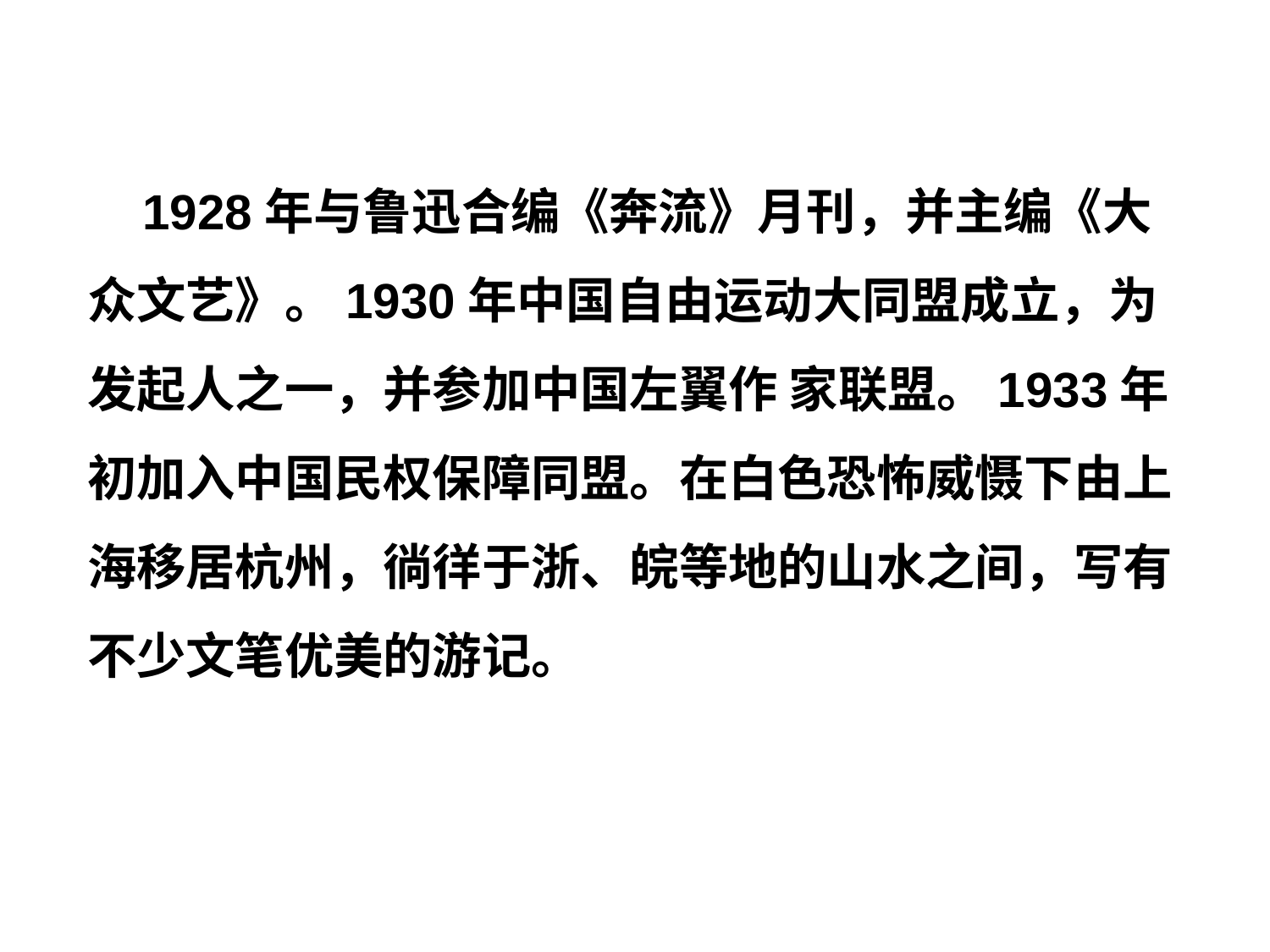

1928年与鲁迅合编《奔流》月刊，并主编《大众文艺》。1930年中国自由运动大同盟成立，为发起人之一，并参加中国左翼作 家联盟。1933年初加入中国民权保障同盟。在白色恐怖威慑下由上海移居杭州，徜徉于浙、皖等地的山水之间，写有不少文笔优美的游记。